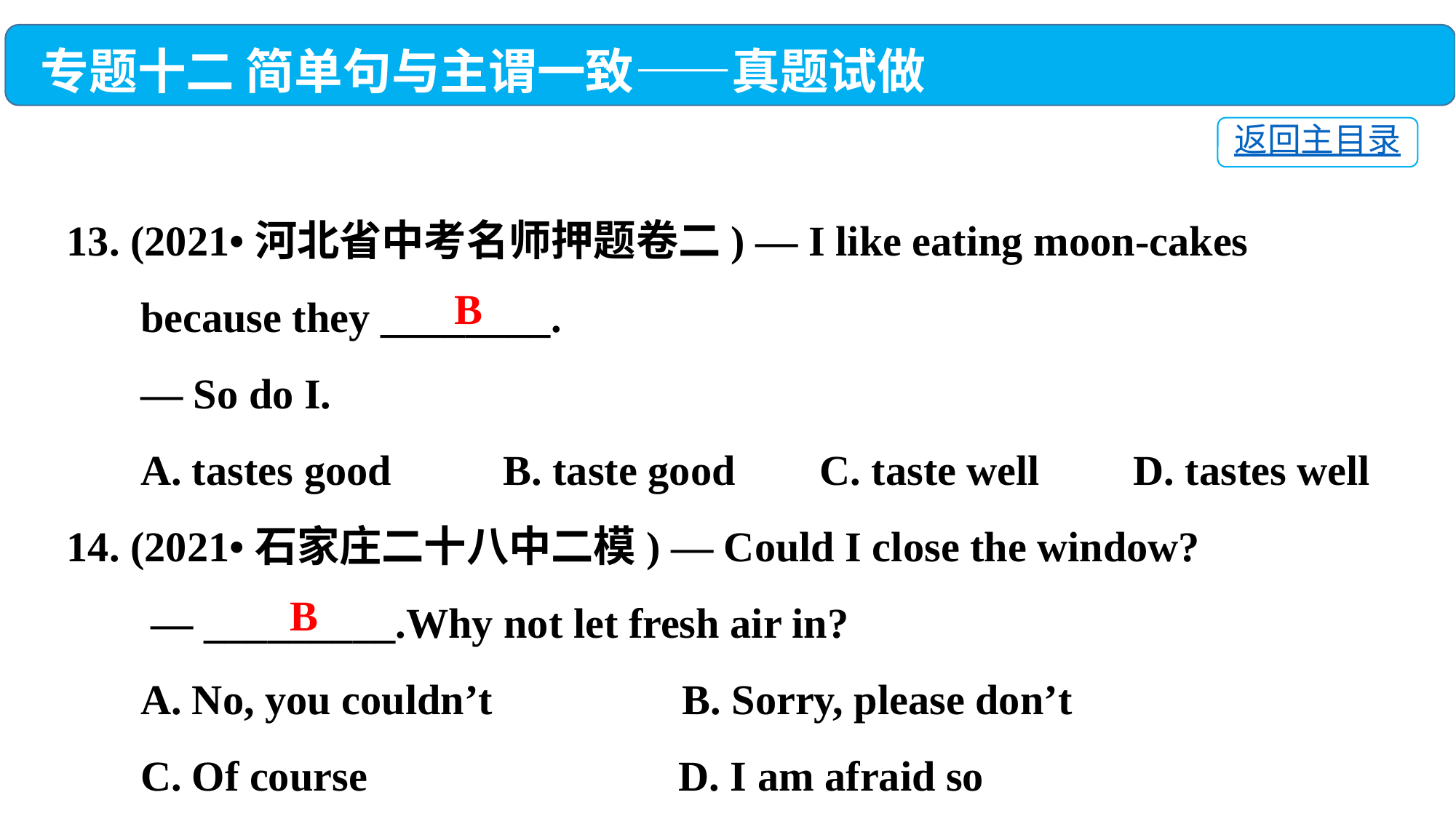

专题十二 简单句与主谓一致——真题试做
返回主目录
13. (2021•河北省中考名师押题卷二) — I like eating moon-cakes
       because they ________.
       — So do I.
       A. tastes good   	B. taste good        C. taste well	        D. tastes well
14. (2021•石家庄二十八中二模) — Could I close the window?
        — _________.Why not let fresh air in?
       A. No, you couldn’t	                 B. Sorry, please don’t
       C. Of course	                           D. I am afraid so
B
B